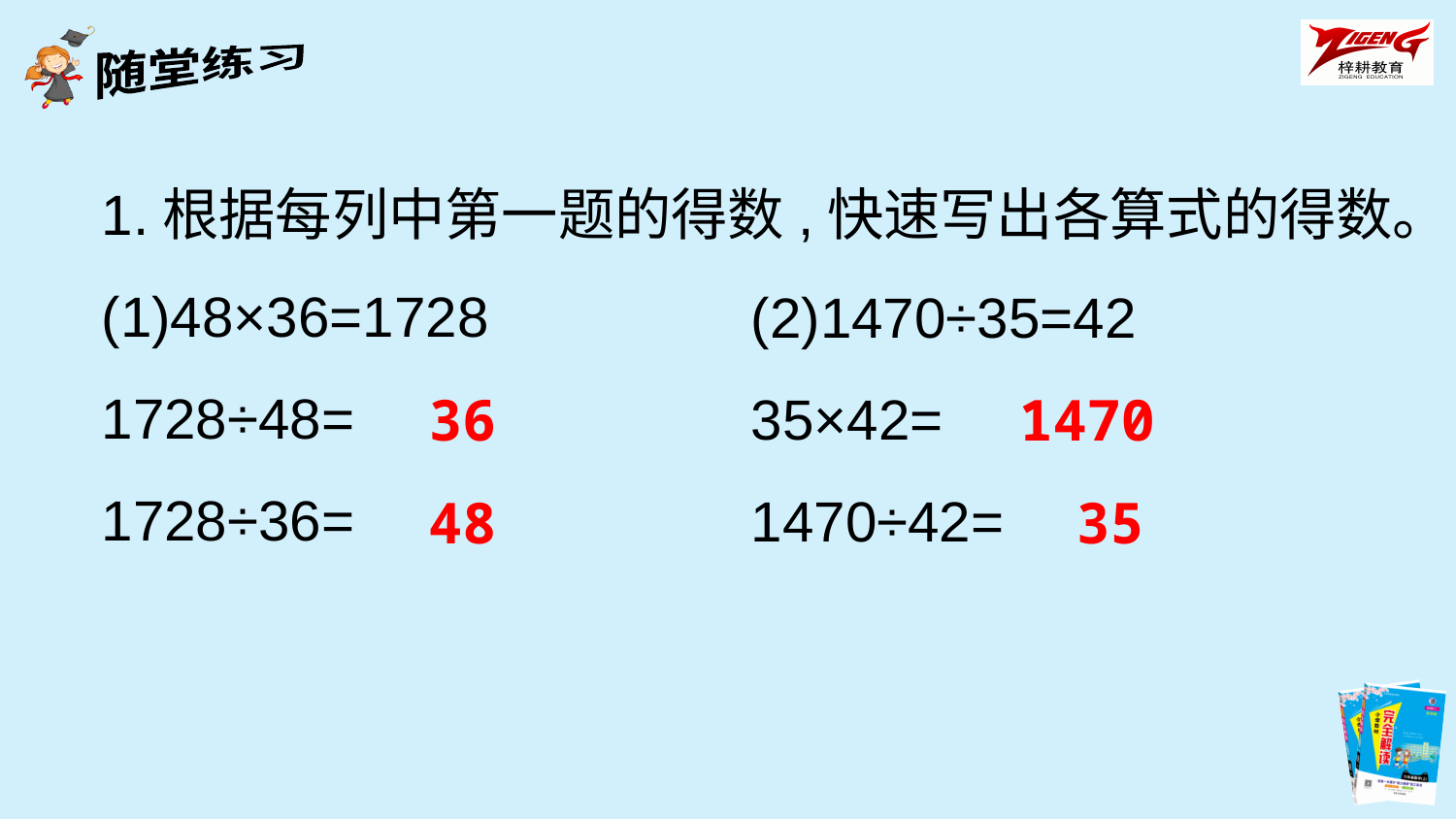

1.根据每列中第一题的得数,快速写出各算式的得数。
(1)48×36=1728
1728÷48=
1728÷36=
(2)1470÷35=42
35×42=
1470÷42=
36
1470
48
35